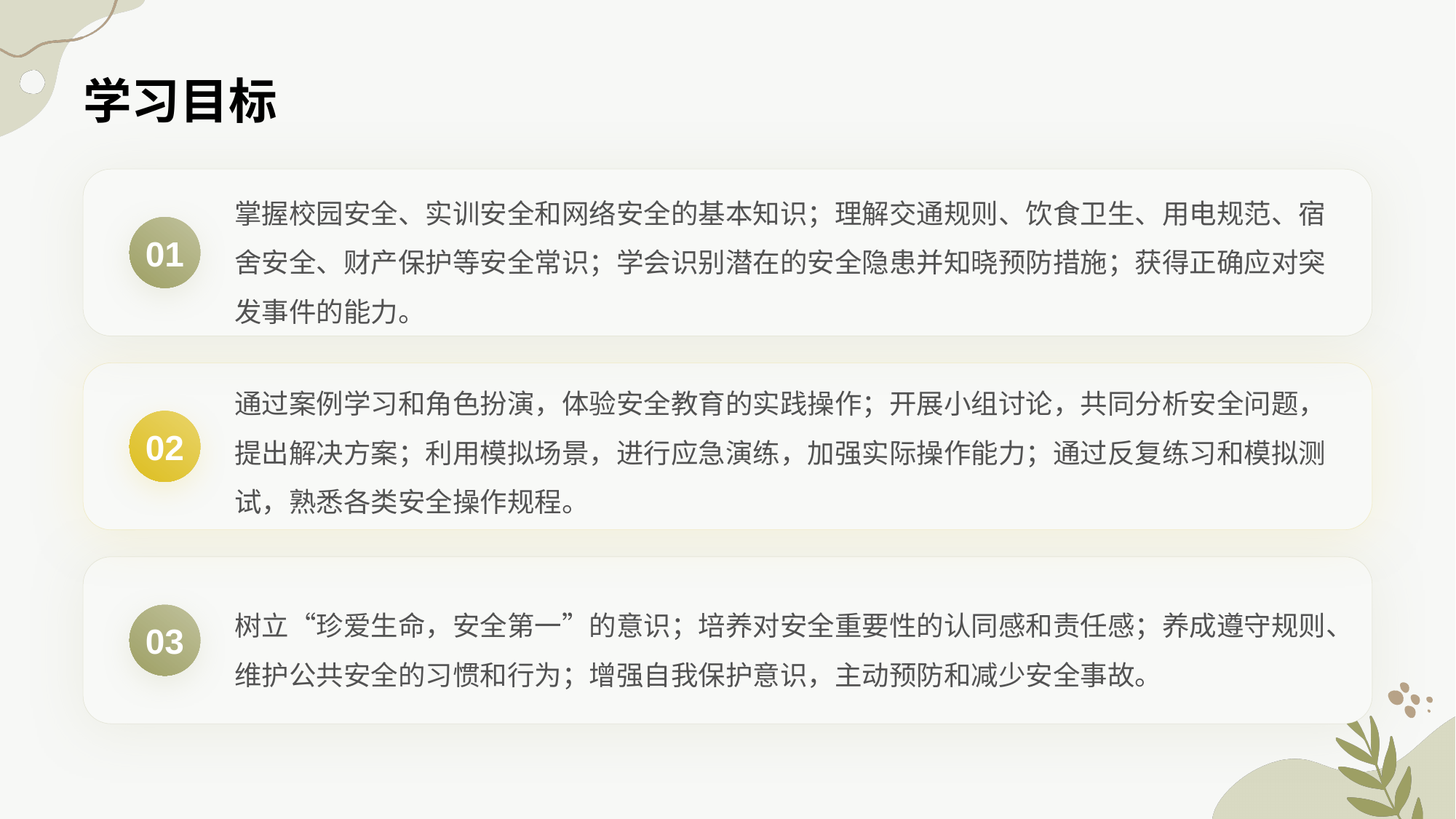

学习目标

掌握校园安全、实训安全和网络安全的基本知识；理解交通规则、饮食卫生、用电规范、宿舍安全、财产保护等安全常识；学会识别潜在的安全隐患并知晓预防措施；获得正确应对突发事件的能力。
01
通过案例学习和角色扮演，体验安全教育的实践操作；开展小组讨论，共同分析安全问题，提出解决方案；利用模拟场景，进行应急演练，加强实际操作能力；通过反复练习和模拟测试，熟悉各类安全操作规程。

02
树立“珍爱生命，安全第一”的意识；培养对安全重要性的认同感和责任感；养成遵守规则、维护公共安全的习惯和行为；增强自我保护意识，主动预防和减少安全事故。

03